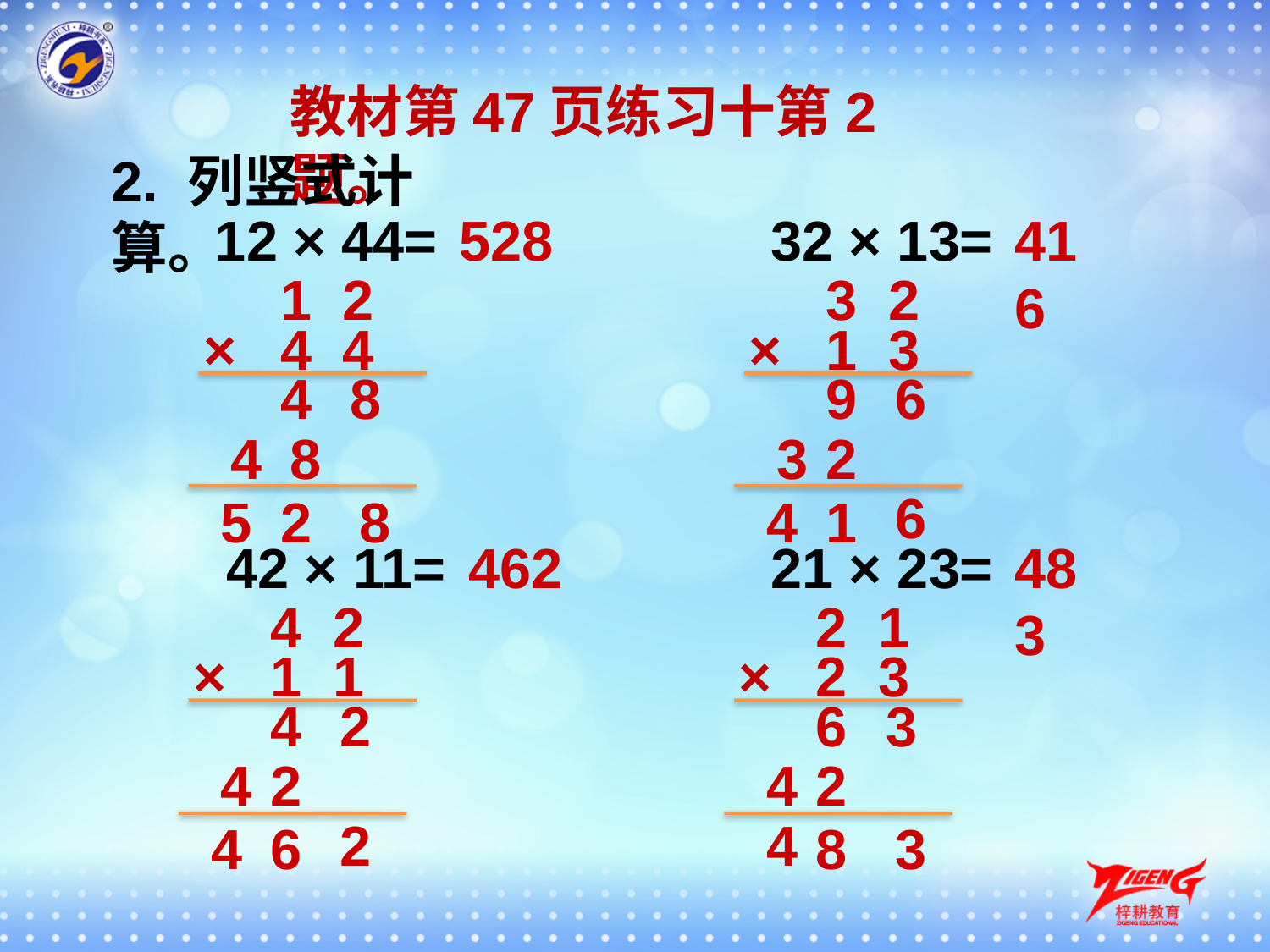

教材第47页练习十第2题。
2. 列竖式计算。
12 × 44=
528
32 × 13=
416
1  2
×
4  4
3  2
×
1  3
4
8
9
6
4
8
3
2
6
5
2
8
4
1
42 × 11=
462
21 × 23=
483
4  2
×
1  1
2  1
×
2  3
4
2
6
3
4
2
4
2
2
4
4
6
8
3